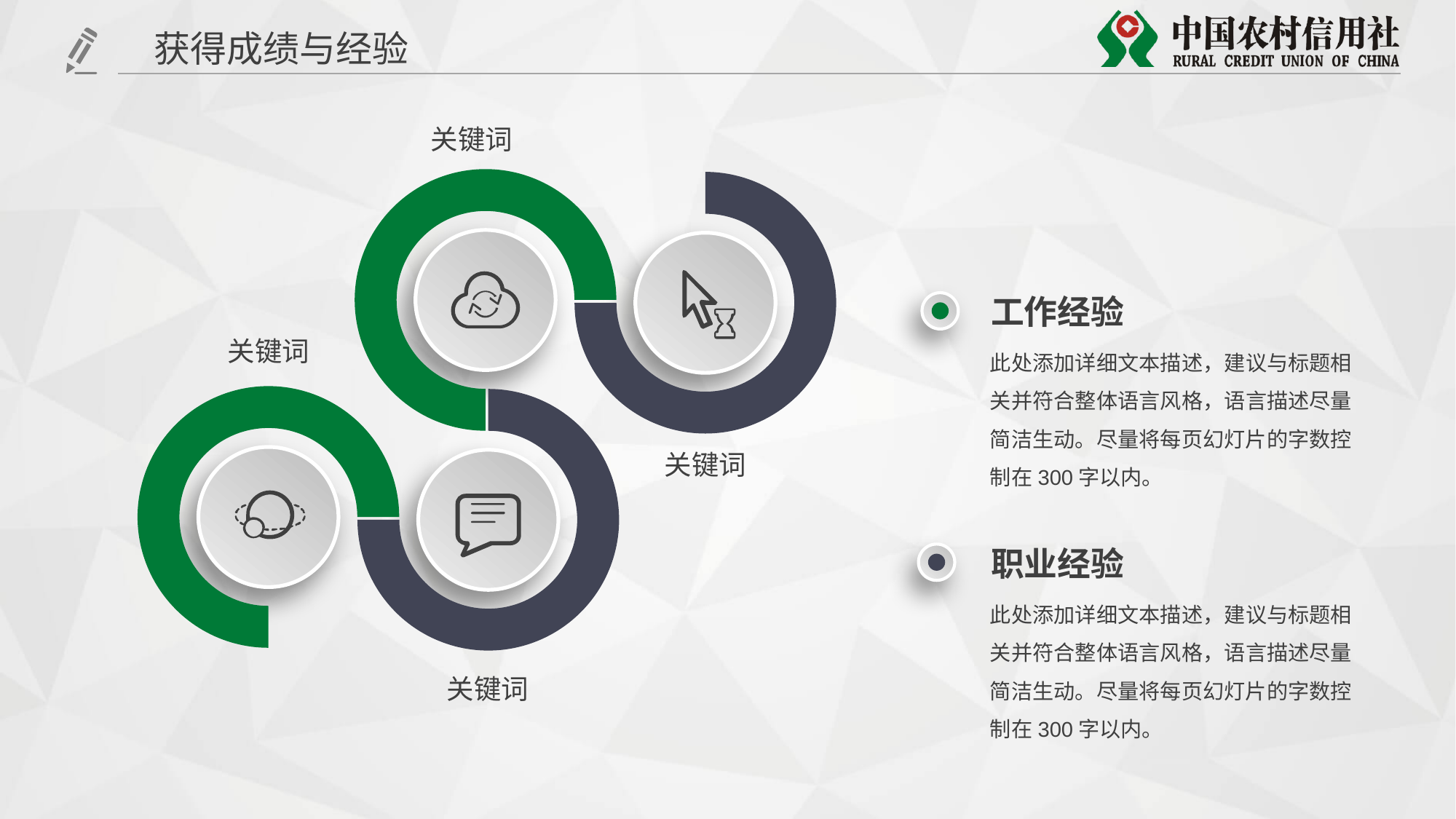

获得成绩与经验

关键词

工作经验

关键词
此处添加详细文本描述，建议与标题相关并符合整体语言风格，语言描述尽量简洁生动。尽量将每页幻灯片的字数控制在300字以内。

关键词

职业经验

此处添加详细文本描述，建议与标题相关并符合整体语言风格，语言描述尽量简洁生动。尽量将每页幻灯片的字数控制在300字以内。
关键词